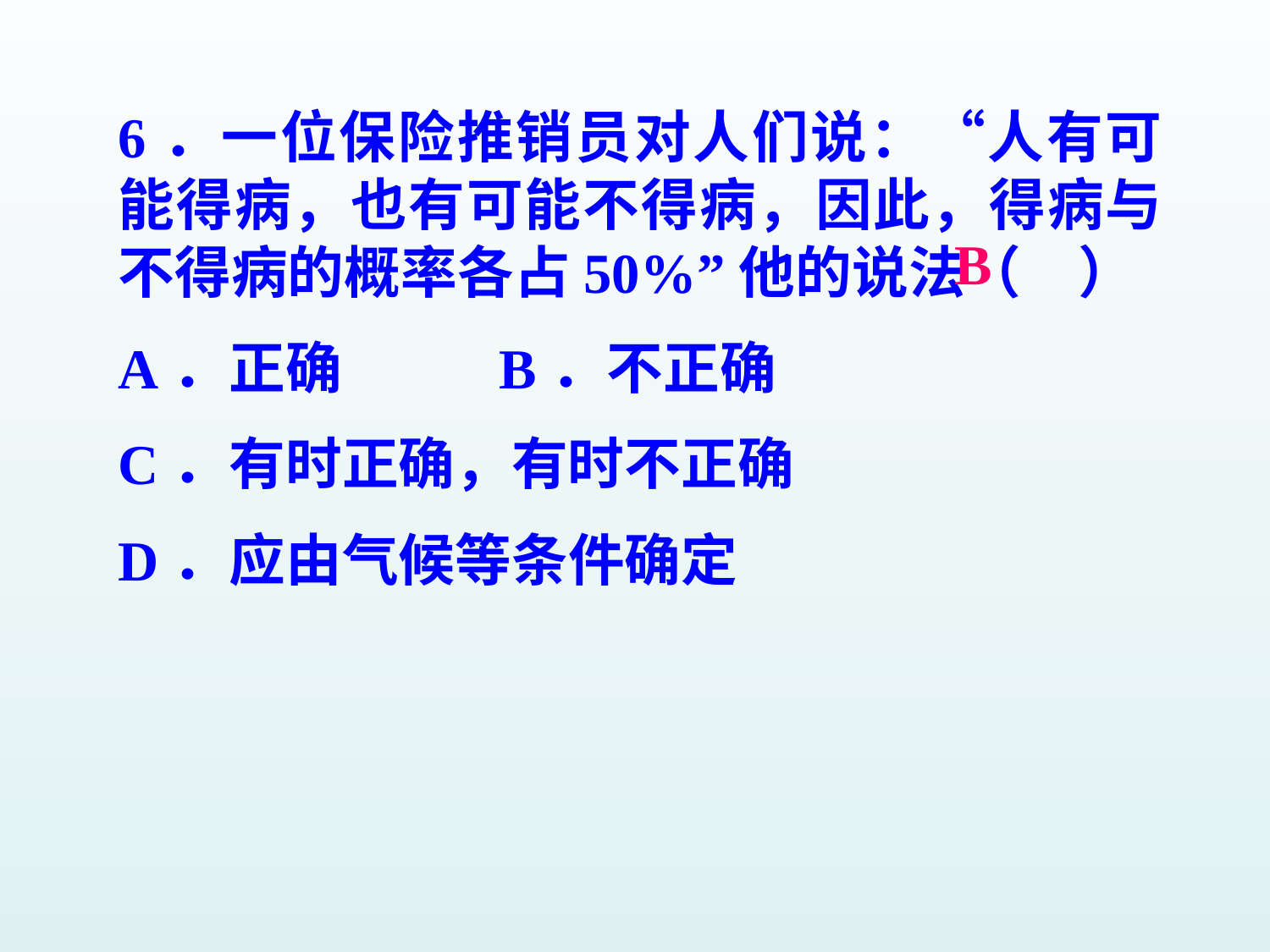

6．一位保险推销员对人们说：“人有可能得病，也有可能不得病，因此，得病与不得病的概率各占50%”他的说法（　）
A．正确		B．不正确
C．有时正确，有时不正确
D．应由气候等条件确定

B